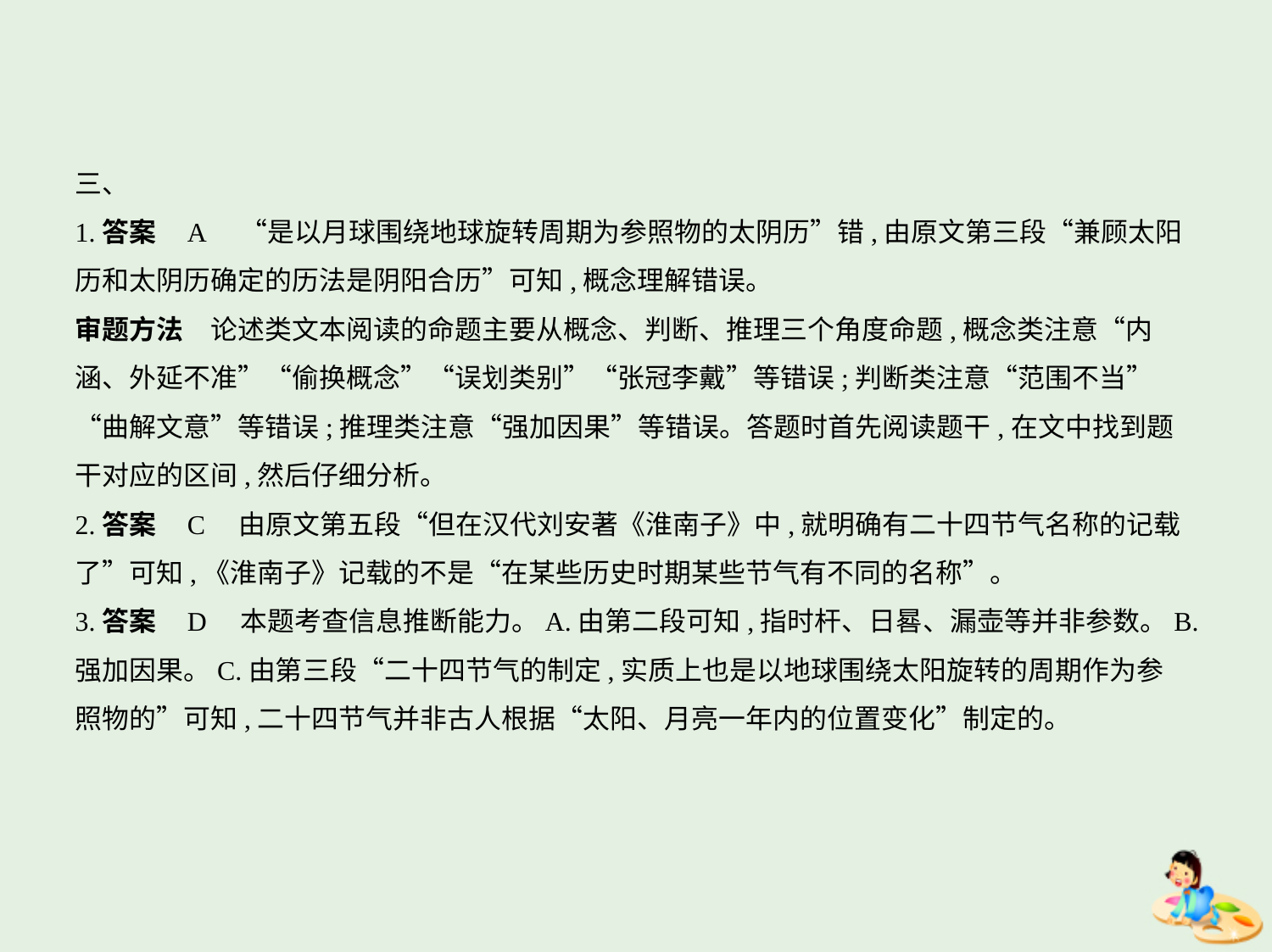

三、
1.答案    A　“是以月球围绕地球旋转周期为参照物的太阴历”错,由原文第三段“兼顾太阳
历和太阴历确定的历法是阴阳合历”可知,概念理解错误。
审题方法　论述类文本阅读的命题主要从概念、判断、推理三个角度命题,概念类注意“内
涵、外延不准”“偷换概念”“误划类别”“张冠李戴”等错误;判断类注意“范围不当”
“曲解文意”等错误;推理类注意“强加因果”等错误。答题时首先阅读题干,在文中找到题
干对应的区间,然后仔细分析。
2.答案    C　由原文第五段“但在汉代刘安著《淮南子》中,就明确有二十四节气名称的记载
了”可知,《淮南子》记载的不是“在某些历史时期某些节气有不同的名称”。
3.答案    D　本题考查信息推断能力。A.由第二段可知,指时杆、日晷、漏壶等并非参数。B.
强加因果。C.由第三段“二十四节气的制定,实质上也是以地球围绕太阳旋转的周期作为参
照物的”可知,二十四节气并非古人根据“太阳、月亮一年内的位置变化”制定的。